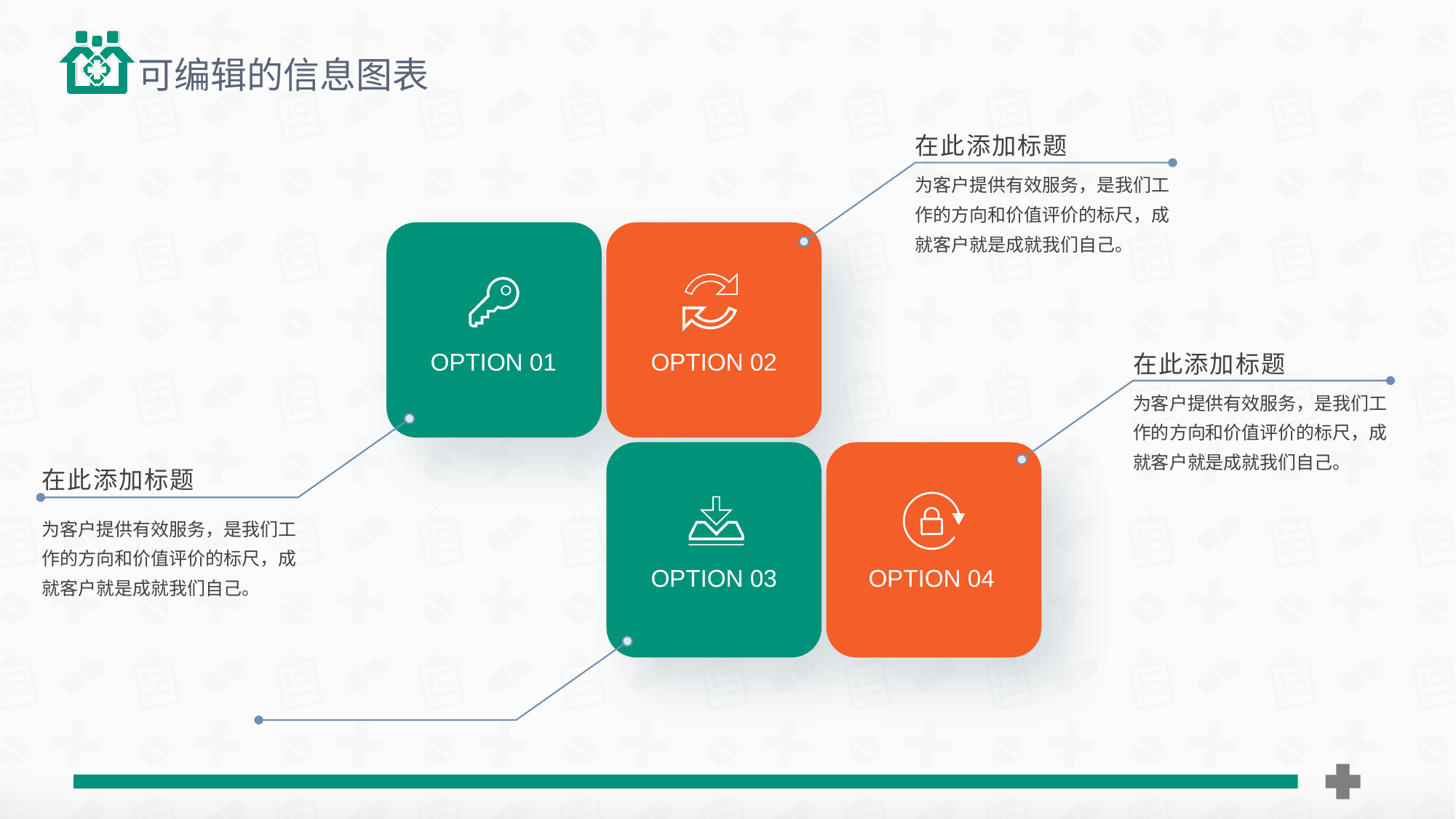

可编辑的信息图表
在此添加标题
为客户提供有效服务，是我们工作的方向和价值评价的标尺，成就客户就是成就我们自己。

OPTION 01
OPTION 02
在此添加标题
为客户提供有效服务，是我们工作的方向和价值评价的标尺，成就客户就是成就我们自己。

在此添加标题
为客户提供有效服务，是我们工作的方向和价值评价的标尺，成就客户就是成就我们自己。

OPTION 03
OPTION 04